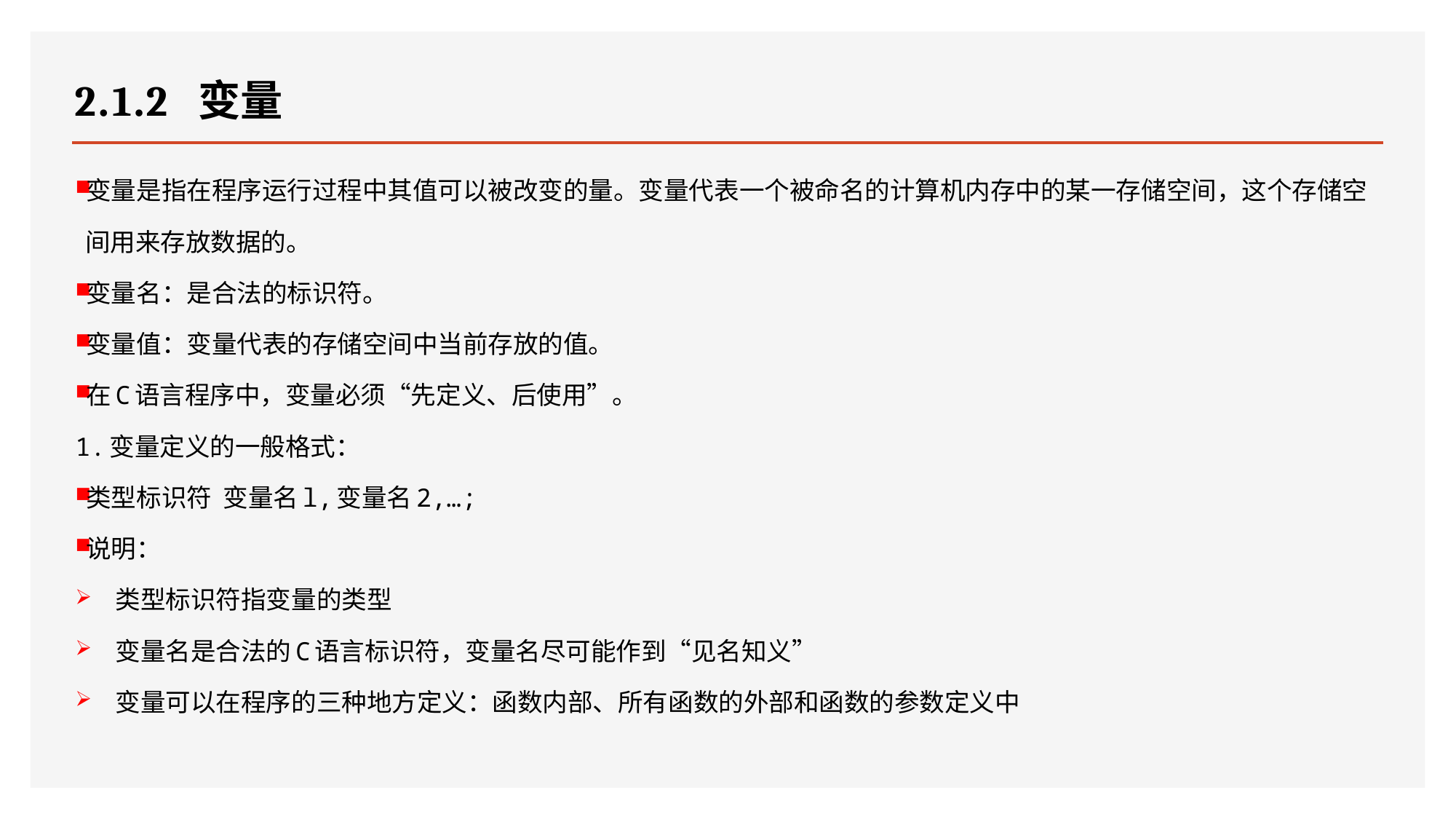

# 2.1.2  变量
变量是指在程序运行过程中其值可以被改变的量。变量代表一个被命名的计算机内存中的某一存储空间，这个存储空间用来存放数据的。
变量名：是合法的标识符。
变量值：变量代表的存储空间中当前存放的值。
在C语言程序中，变量必须“先定义、后使用”。
1.变量定义的一般格式：
类型标识符  变量名l,变量名2,…;
说明：
类型标识符指变量的类型
变量名是合法的C语言标识符，变量名尽可能作到“见名知义”
变量可以在程序的三种地方定义：函数内部、所有函数的外部和函数的参数定义中